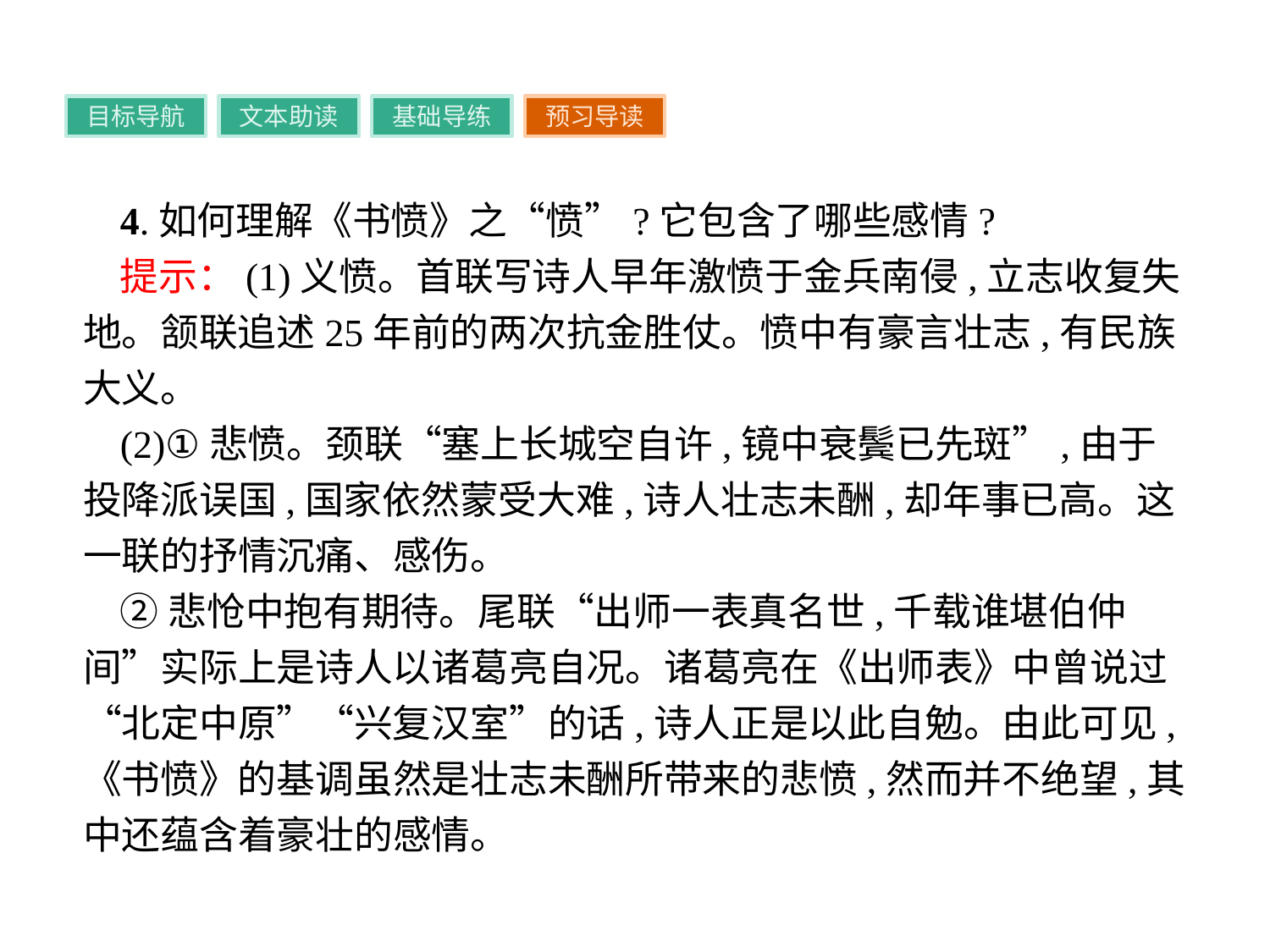

目标导航
文本助读
基础导练
预习导读
4.如何理解《书愤》之“愤”?它包含了哪些感情?
提示：(1)义愤。首联写诗人早年激愤于金兵南侵,立志收复失地。颔联追述25年前的两次抗金胜仗。愤中有豪言壮志,有民族大义。
(2)①悲愤。颈联“塞上长城空自许,镜中衰鬓已先斑”,由于投降派误国,国家依然蒙受大难,诗人壮志未酬,却年事已高。这一联的抒情沉痛、感伤。
②悲怆中抱有期待。尾联“出师一表真名世,千载谁堪伯仲间”实际上是诗人以诸葛亮自况。诸葛亮在《出师表》中曾说过“北定中原”“兴复汉室”的话,诗人正是以此自勉。由此可见,《书愤》的基调虽然是壮志未酬所带来的悲愤,然而并不绝望,其中还蕴含着豪壮的感情。